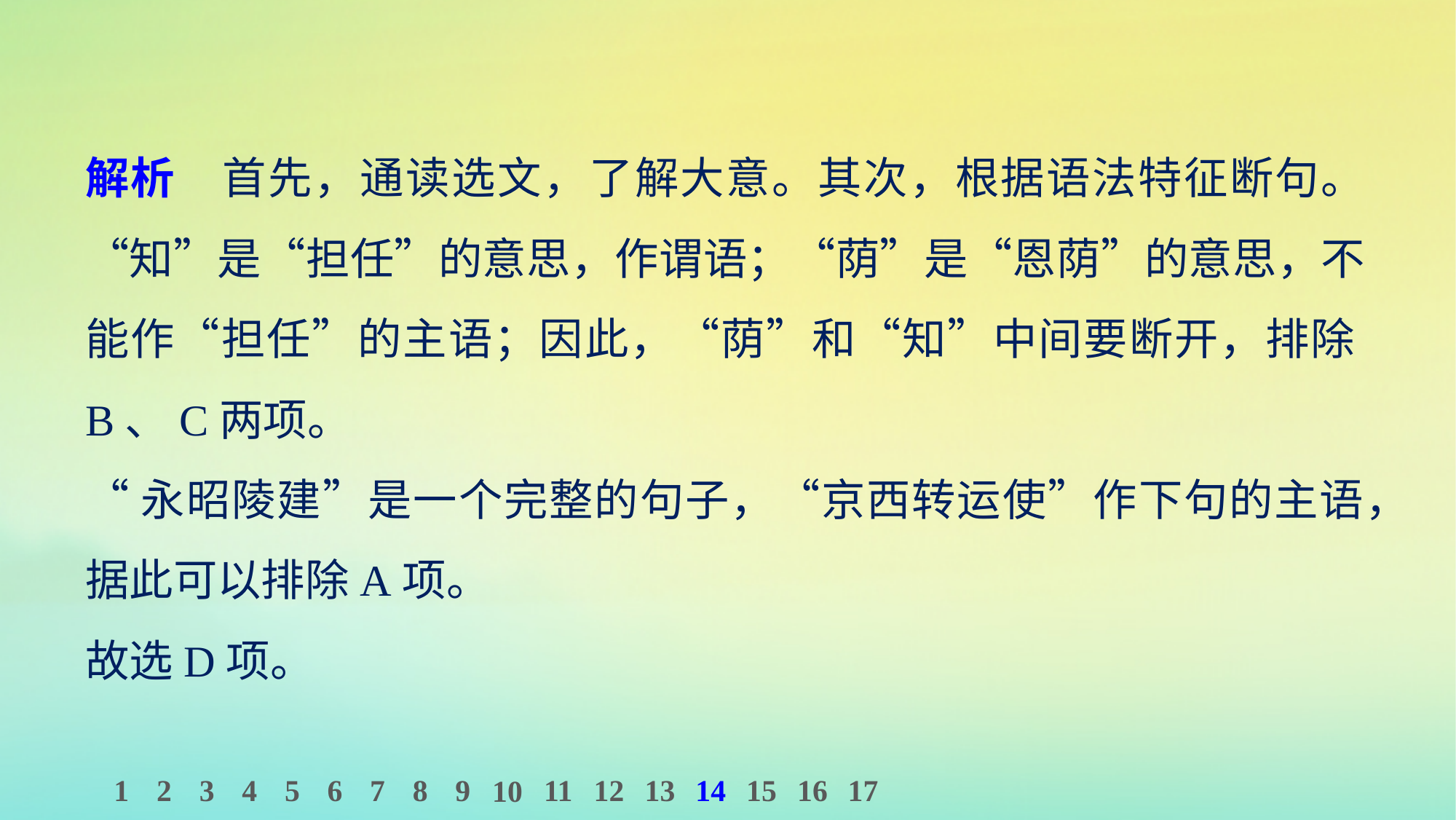

解析　首先，通读选文，了解大意。其次，根据语法特征断句。“知”是“担任”的意思，作谓语；“荫”是“恩荫”的意思，不能作“担任”的主语；因此，“荫”和“知”中间要断开，排除B、C两项。
“永昭陵建”是一个完整的句子，“京西转运使”作下句的主语，据此可以排除A项。
故选D项。
1
2
3
4
5
6
7
8
9
11
12
13
14
15
16
17
10